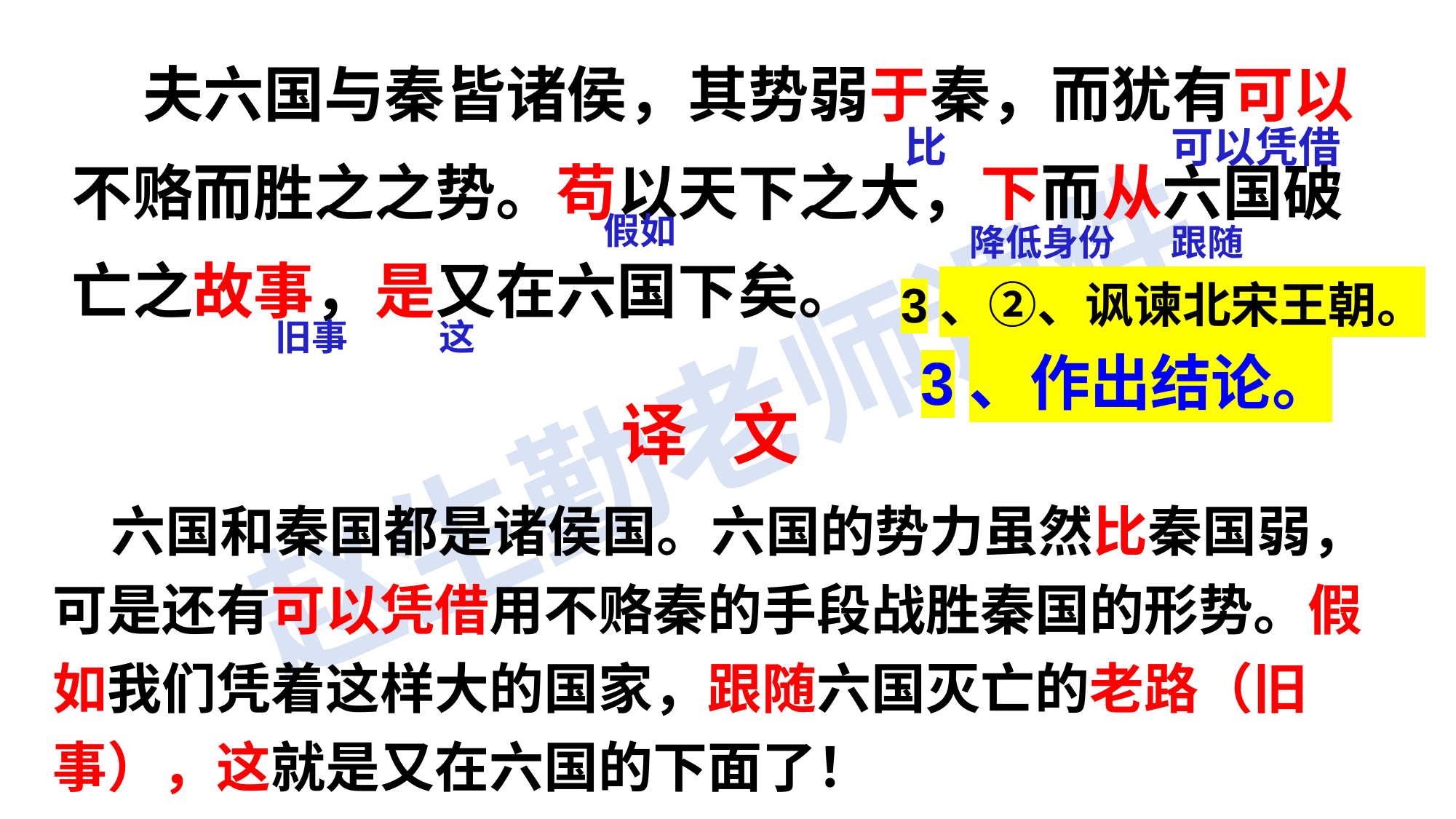

夫六国与秦皆诸侯，其势弱于秦，而犹有可以不赂而胜之之势。苟以天下之大，下而从六国破亡之故事，是又在六国下矣。
比
可以凭借
假如
降低身份
跟随
3、②、讽谏北宋王朝。
旧事
这
3、作出结论。
译   文
      六国和秦国都是诸侯国。六国的势力虽然比秦国弱，可是还有可以凭借用不赂秦的手段战胜秦国的形势。假如我们凭着这样大的国家，跟随六国灭亡的老路（旧事），这就是又在六国的下面了！